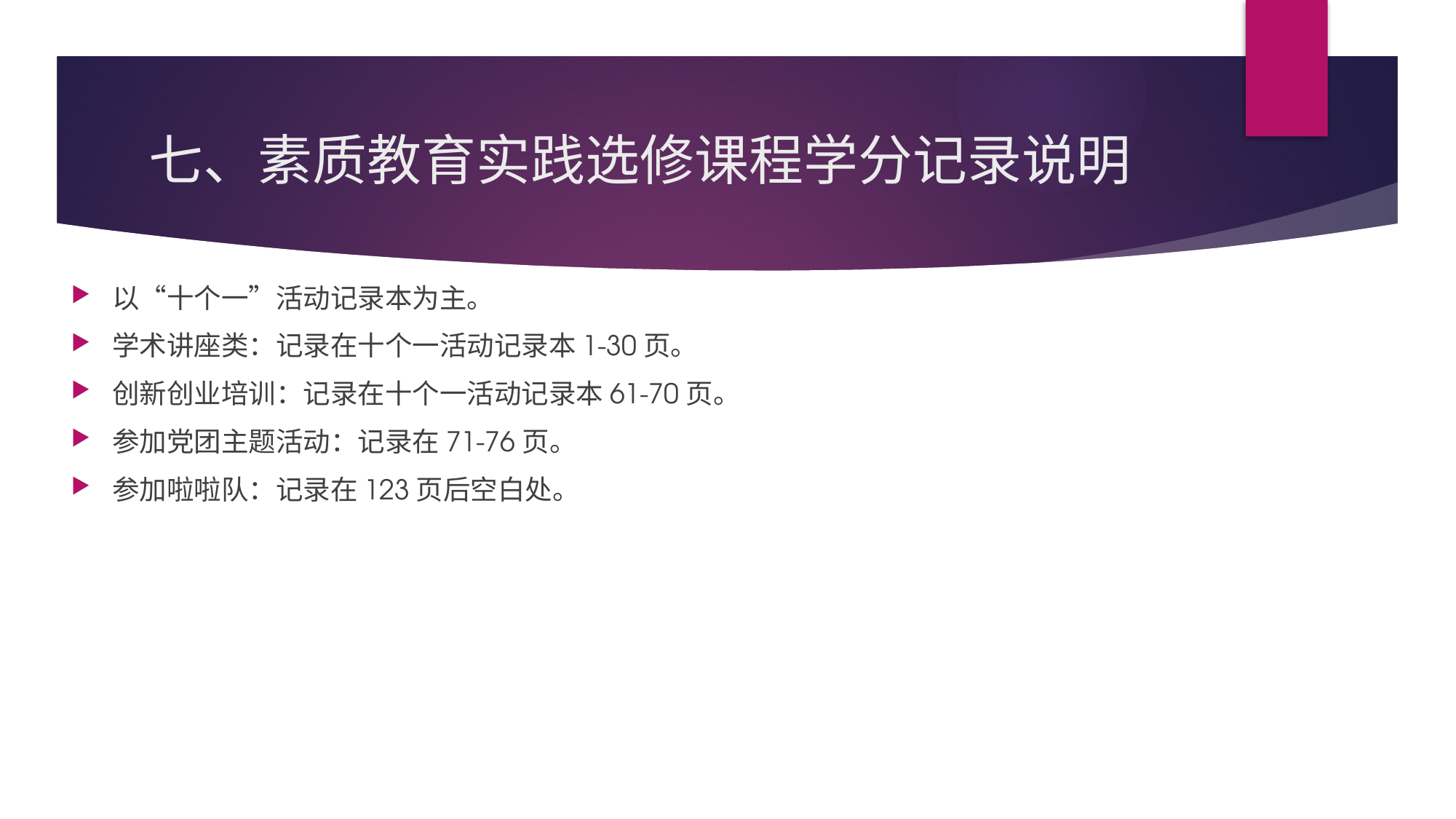

# 七、素质教育实践选修课程学分记录说明
以“十个一”活动记录本为主。
学术讲座类：记录在十个一活动记录本1-30页。
创新创业培训：记录在十个一活动记录本61-70页。
参加党团主题活动：记录在71-76页。
参加啦啦队：记录在123页后空白处。